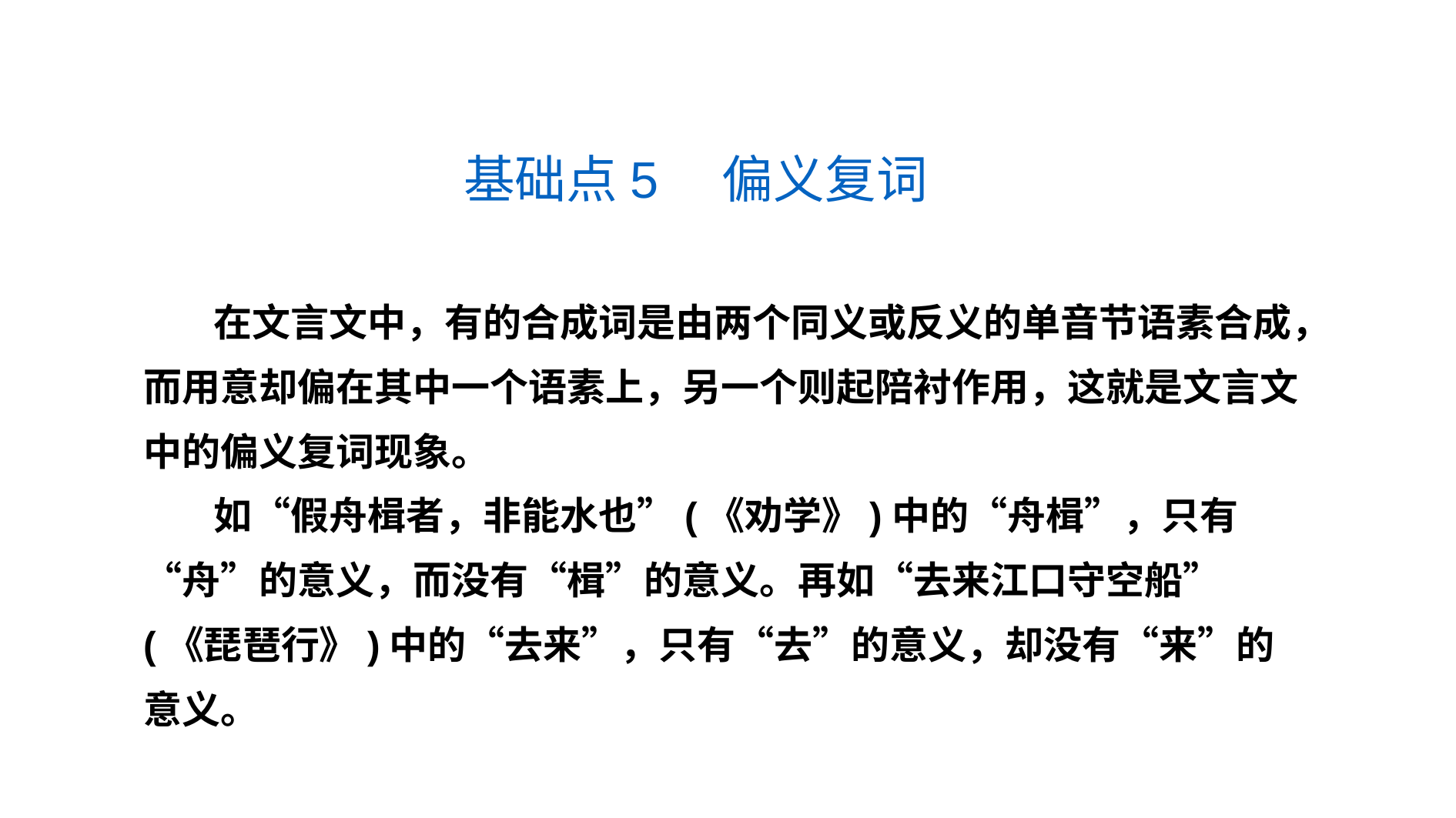

基础点5　偏义复词
       在文言文中，有的合成词是由两个同义或反义的单音节语素合成，而用意却偏在其中一个语素上，另一个则起陪衬作用，这就是文言文中的偏义复词现象。
       如“假舟楫者，非能水也”(《劝学》)中的“舟楫”，只有“舟”的意义，而没有“楫”的意义。再如“去来江口守空船”(《琵琶行》)中的“去来”，只有“去”的意义，却没有“来”的意义。